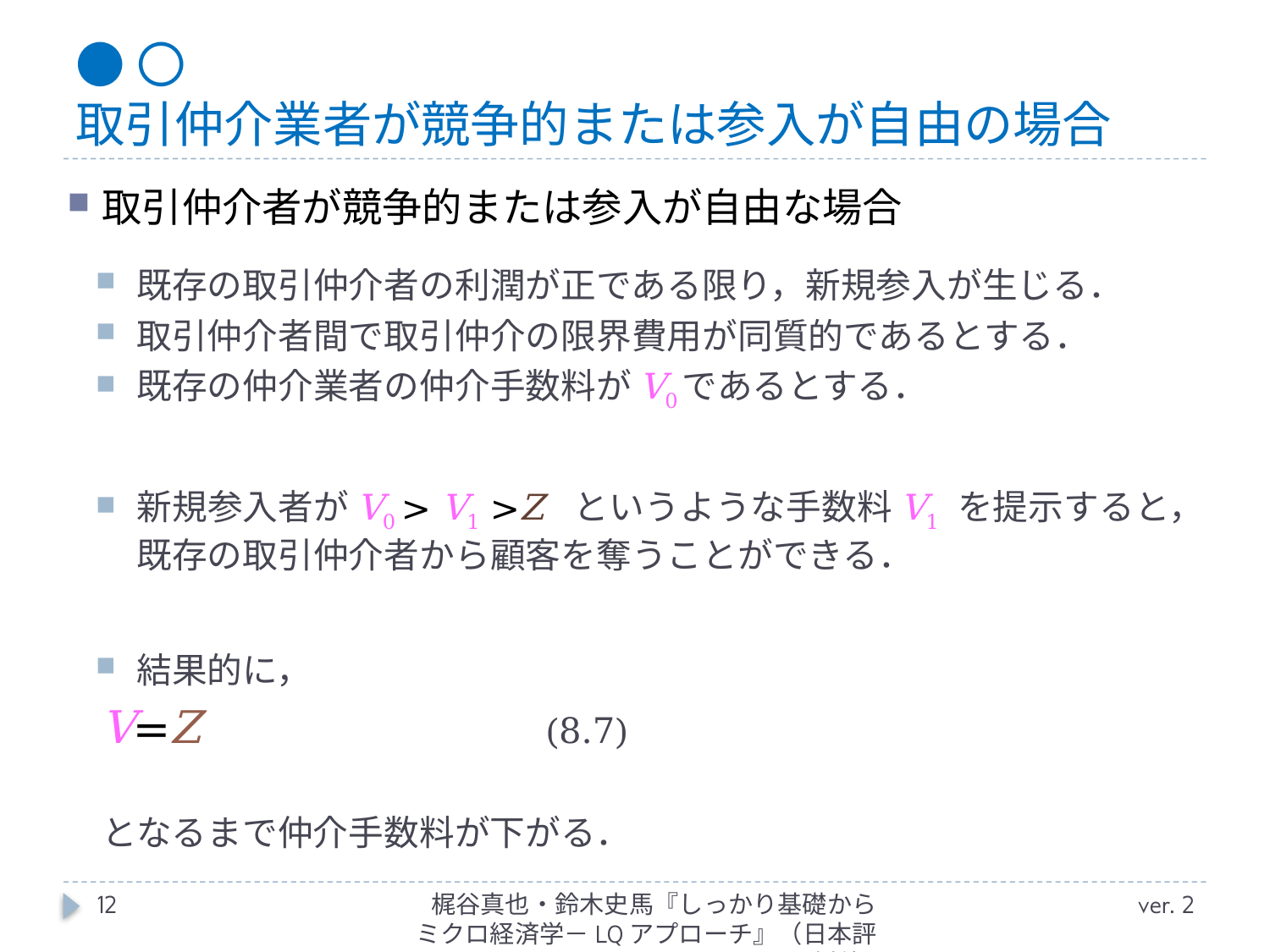

# ●〇 取引仲介業者が競争的または参入が自由の場合
取引仲介者が競争的または参入が自由な場合

既存の取引仲介者の利潤が正である限り，新規参入が生じる．
取引仲介者間で取引仲介の限界費用が同質的であるとする．
既存の仲介業者の仲介手数料がV0であるとする．

新規参入者がV0 > V1 >Z  というような手数料V1 を提示すると，既存の取引仲介者から顧客を奪うことができる．

結果的に，
				V=Z 　　　　　　　　(8.7)

となるまで仲介手数料が下がる．
12
梶谷真也・鈴木史馬『しっかり基礎からミクロ経済学－LQアプローチ』（日本評論社）
ver. 2